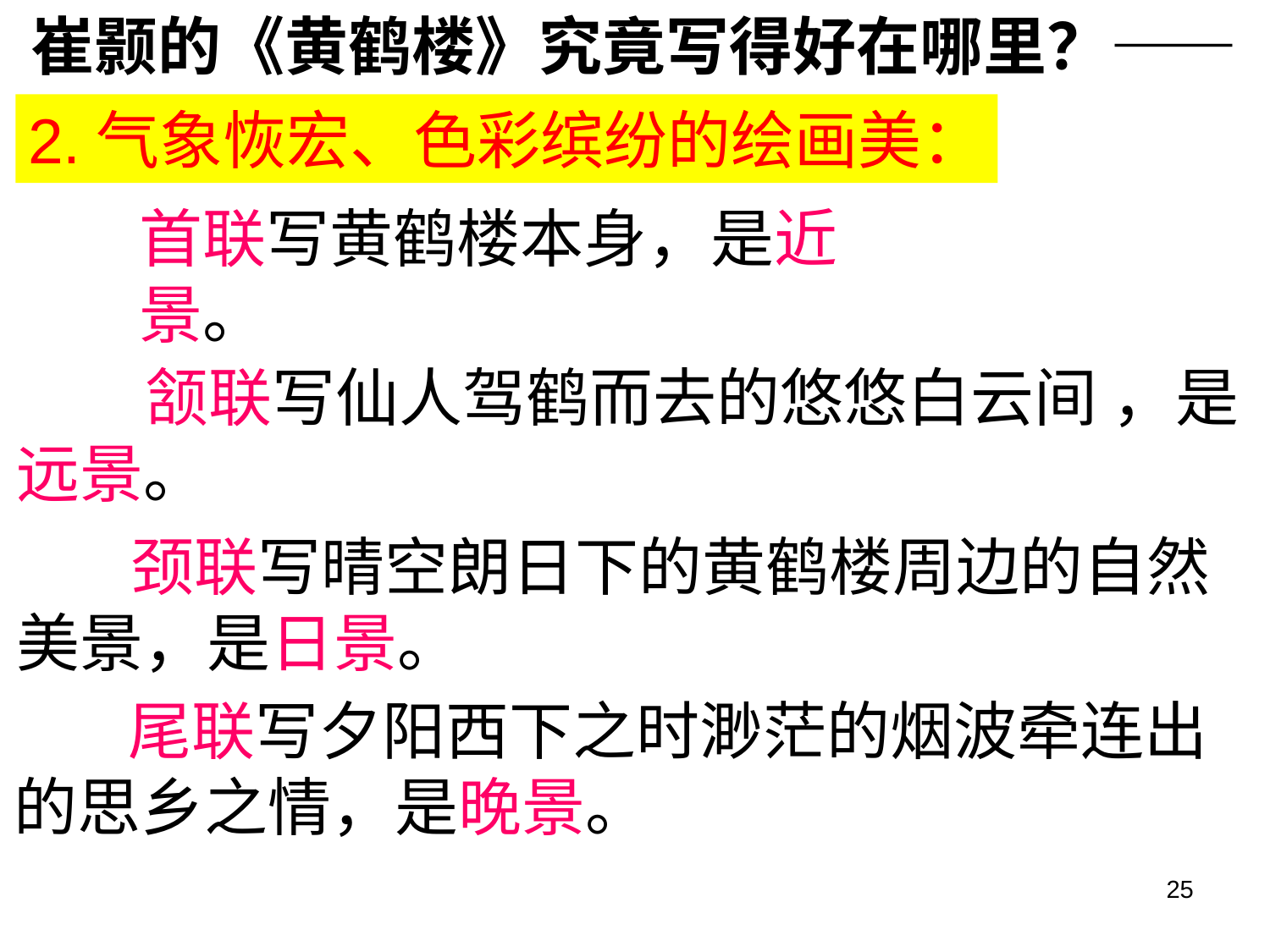

崔颢的《黄鹤楼》究竟写得好在哪里？——
2.气象恢宏、色彩缤纷的绘画美：
首联写黄鹤楼本身，是近景。
        颔联写仙人驾鹤而去的悠悠白云间 ，是远景。
       颈联写晴空朗日下的黄鹤楼周边的自然美景，是日景。
       尾联写夕阳西下之时渺茫的烟波牵连出的思乡之情，是晚景。
25